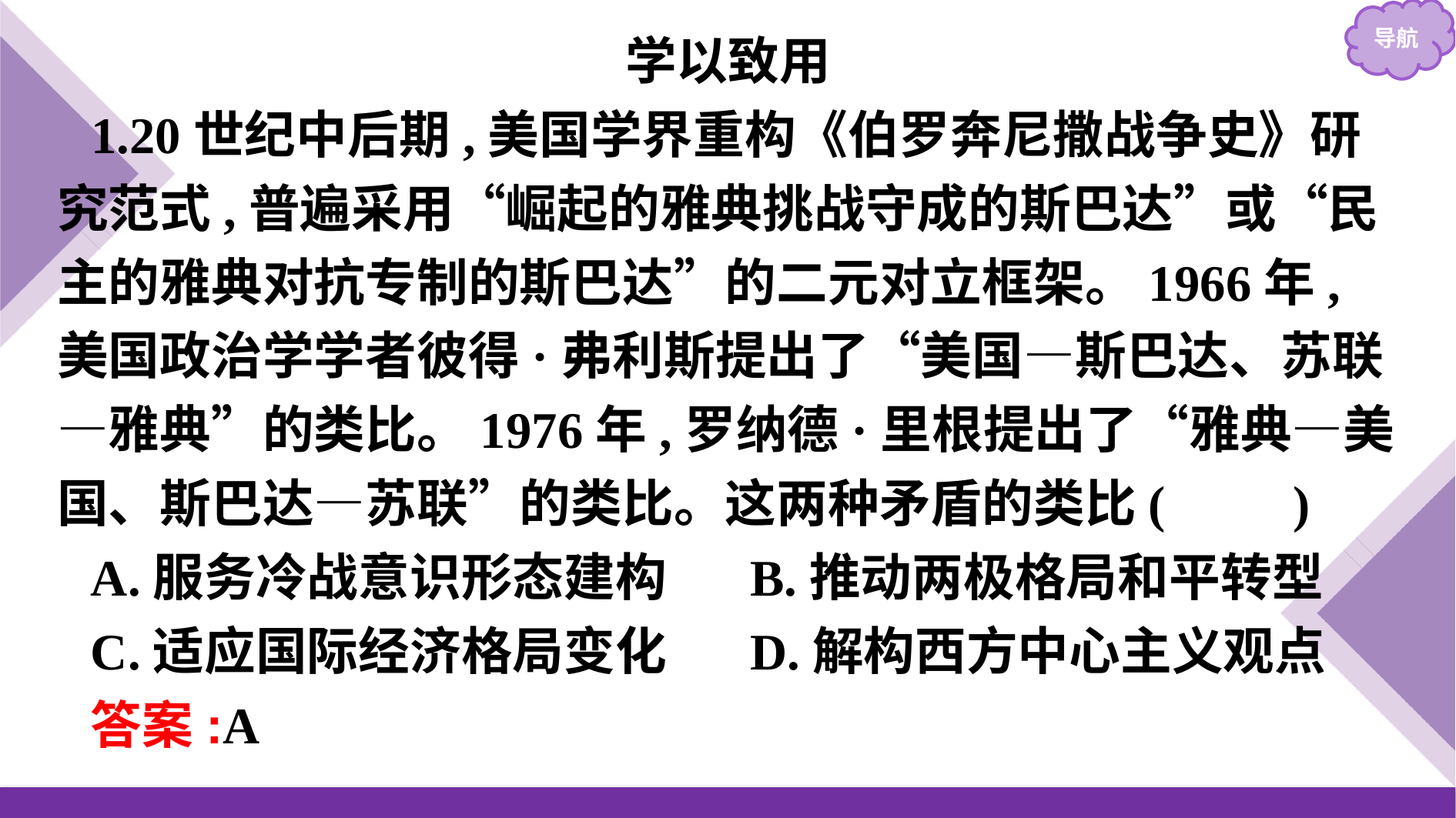

学以致用
1.20世纪中后期,美国学界重构《伯罗奔尼撒战争史》研究范式,普遍采用“崛起的雅典挑战守成的斯巴达”或“民主的雅典对抗专制的斯巴达”的二元对立框架。1966年,美国政治学学者彼得·弗利斯提出了“美国—斯巴达、苏联—雅典”的类比。1976年,罗纳德·里根提出了“雅典—美国、斯巴达—苏联”的类比。这两种矛盾的类比(　　)
A.服务冷战意识形态建构 	B.推动两极格局和平转型
C.适应国际经济格局变化 	D.解构西方中心主义观点
答案:A